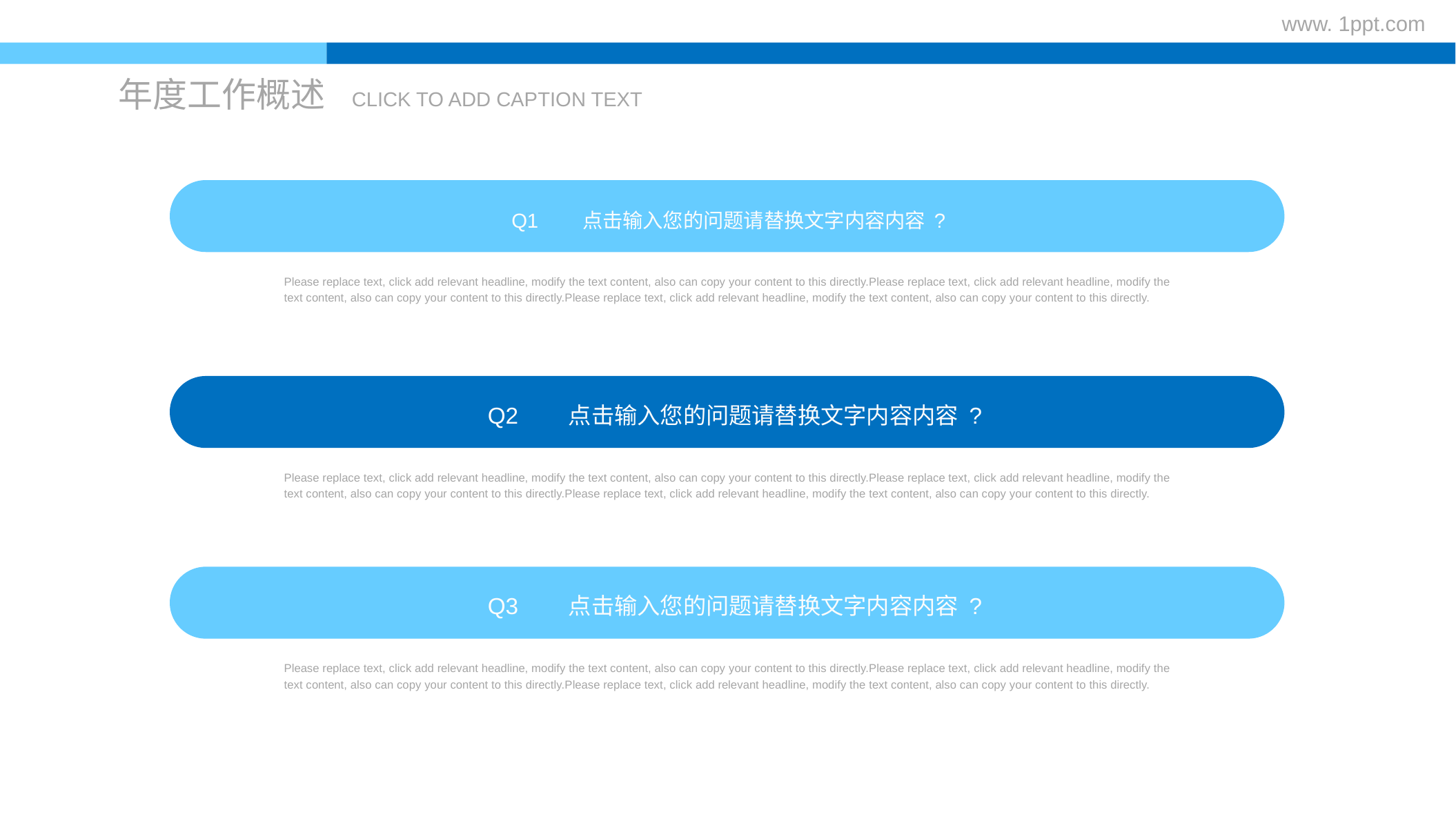

www. 1ppt.com

年度工作概述
CLICK TO ADD CAPTION TEXT

Q1       点击输入您的问题请替换文字内容内容 ?
Please replace text, click add relevant headline, modify the text content, also can copy your content to this directly.Please replace text, click add relevant headline, modify the text content, also can copy your content to this directly.Please replace text, click add relevant headline, modify the text content, also can copy your content to this directly.

Q2       点击输入您的问题请替换文字内容内容 ?
Please replace text, click add relevant headline, modify the text content, also can copy your content to this directly.Please replace text, click add relevant headline, modify the text content, also can copy your content to this directly.Please replace text, click add relevant headline, modify the text content, also can copy your content to this directly.

Q3       点击输入您的问题请替换文字内容内容 ?
Please replace text, click add relevant headline, modify the text content, also can copy your content to this directly.Please replace text, click add relevant headline, modify the text content, also can copy your content to this directly.Please replace text, click add relevant headline, modify the text content, also can copy your content to this directly.